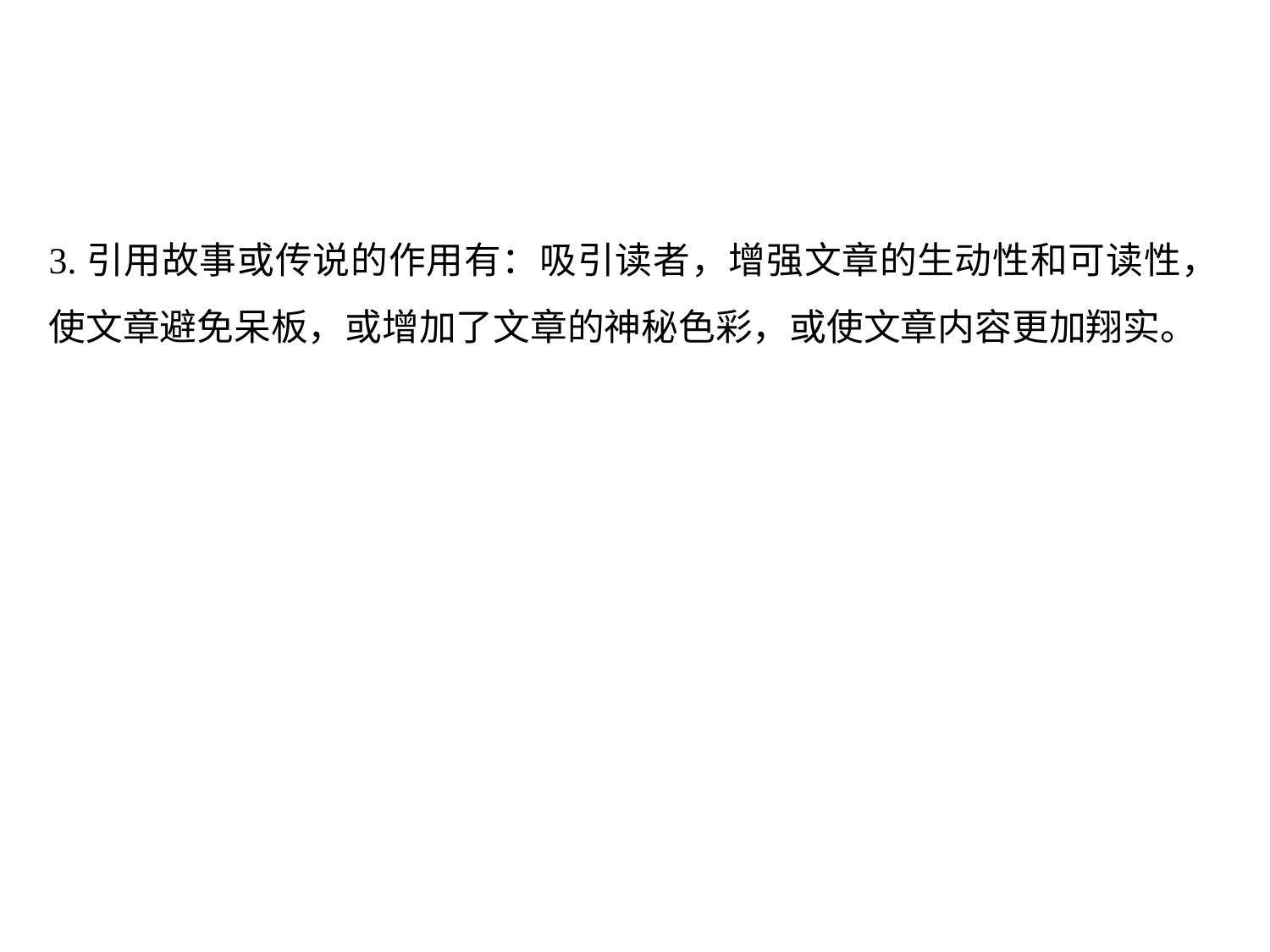

3.引用故事或传说的作用有：吸引读者，增强文章的生动性和可读性，使文章避免呆板，或增加了文章的神秘色彩，或使文章内容更加翔实。